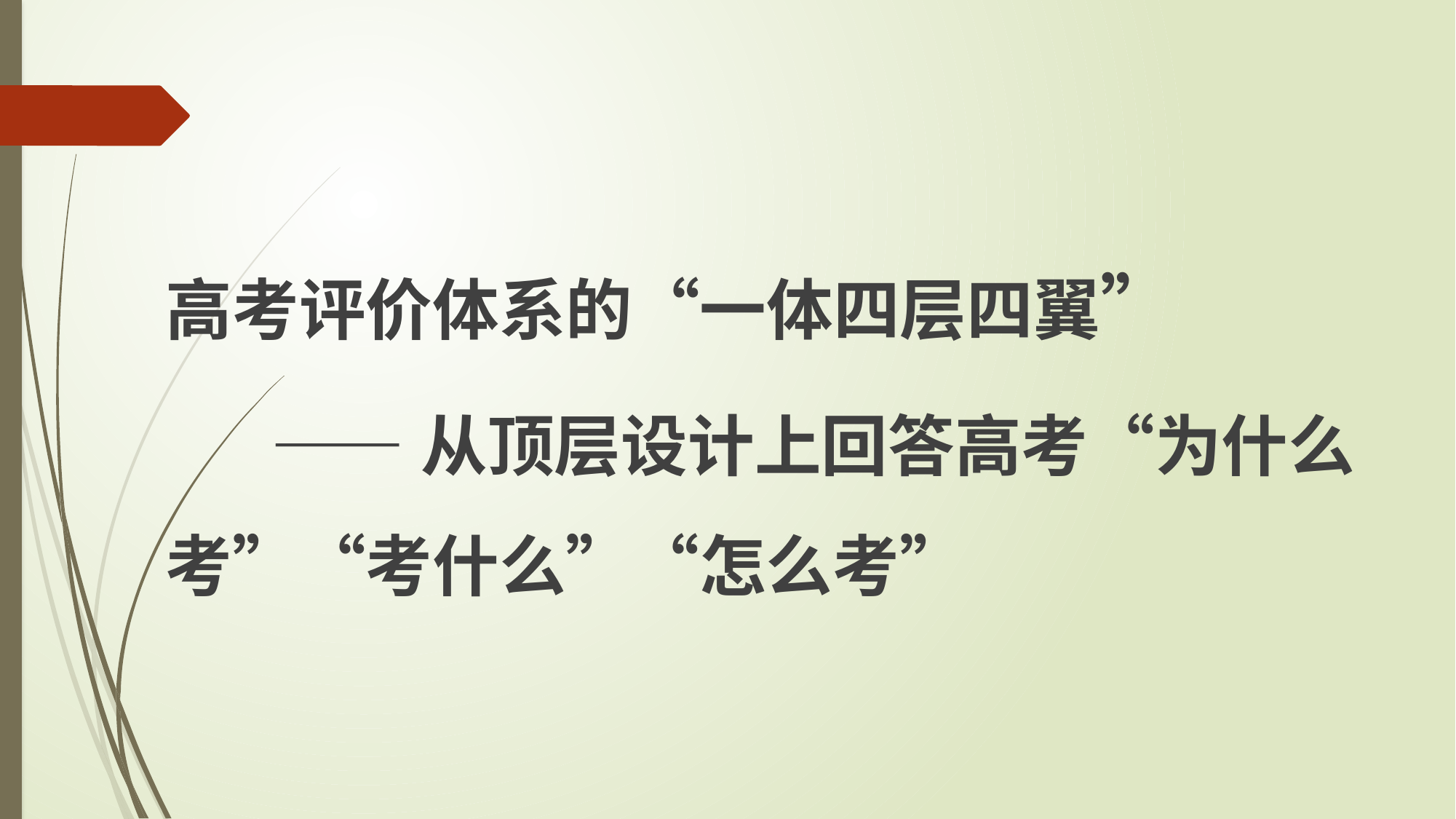

高考评价体系的“一体四层四翼”
       ——从顶层设计上回答高考“为什么考”“考什么”“怎么考”